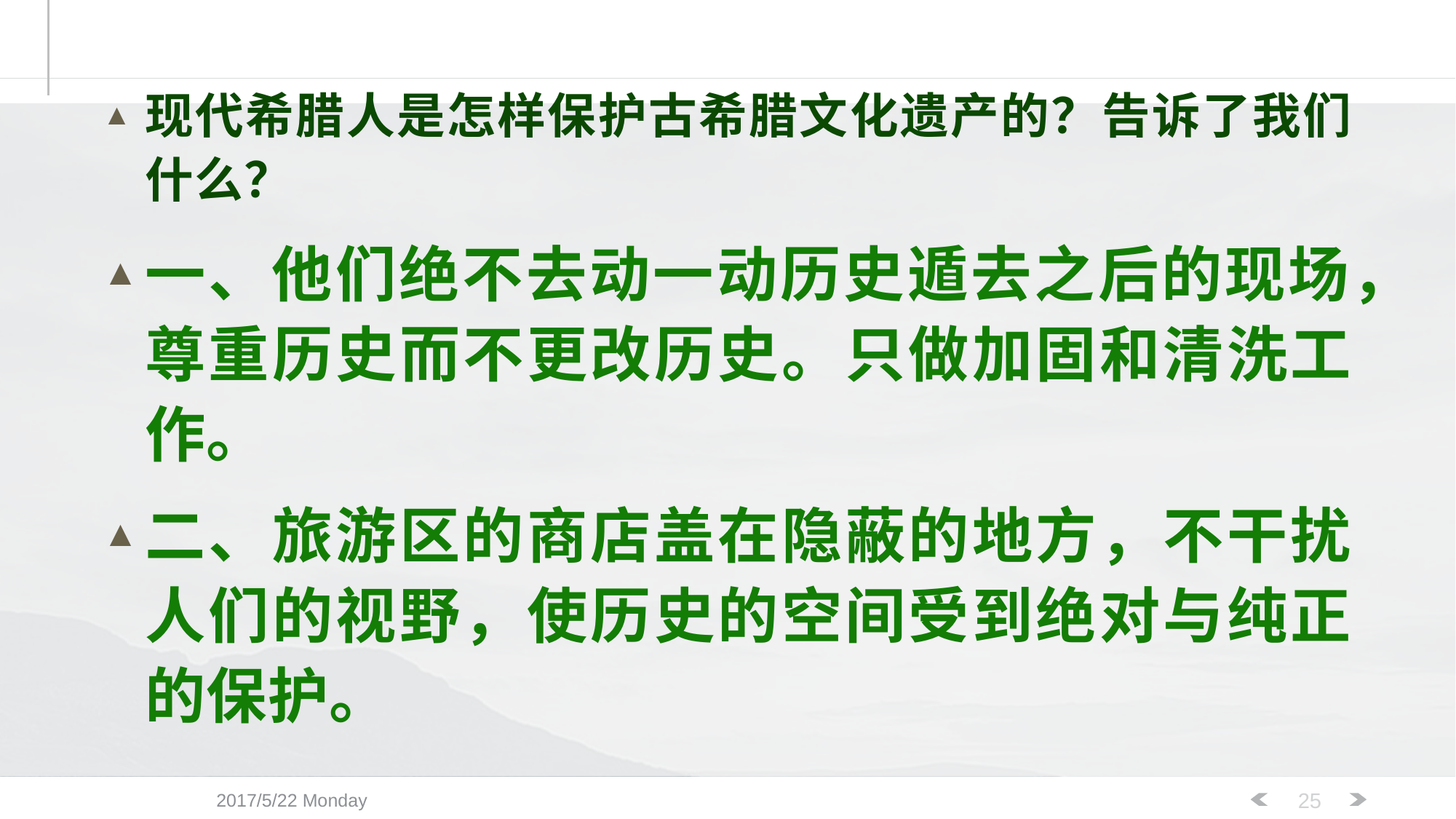

现代希腊人是怎样保护古希腊文化遗产的？告诉了我们什么？
一、他们绝不去动一动历史遁去之后的现场，尊重历史而不更改历史。只做加固和清洗工作。
二、旅游区的商店盖在隐蔽的地方，不干扰人们的视野，使历史的空间受到绝对与纯正的保护。

2017/5/22 Monday

25